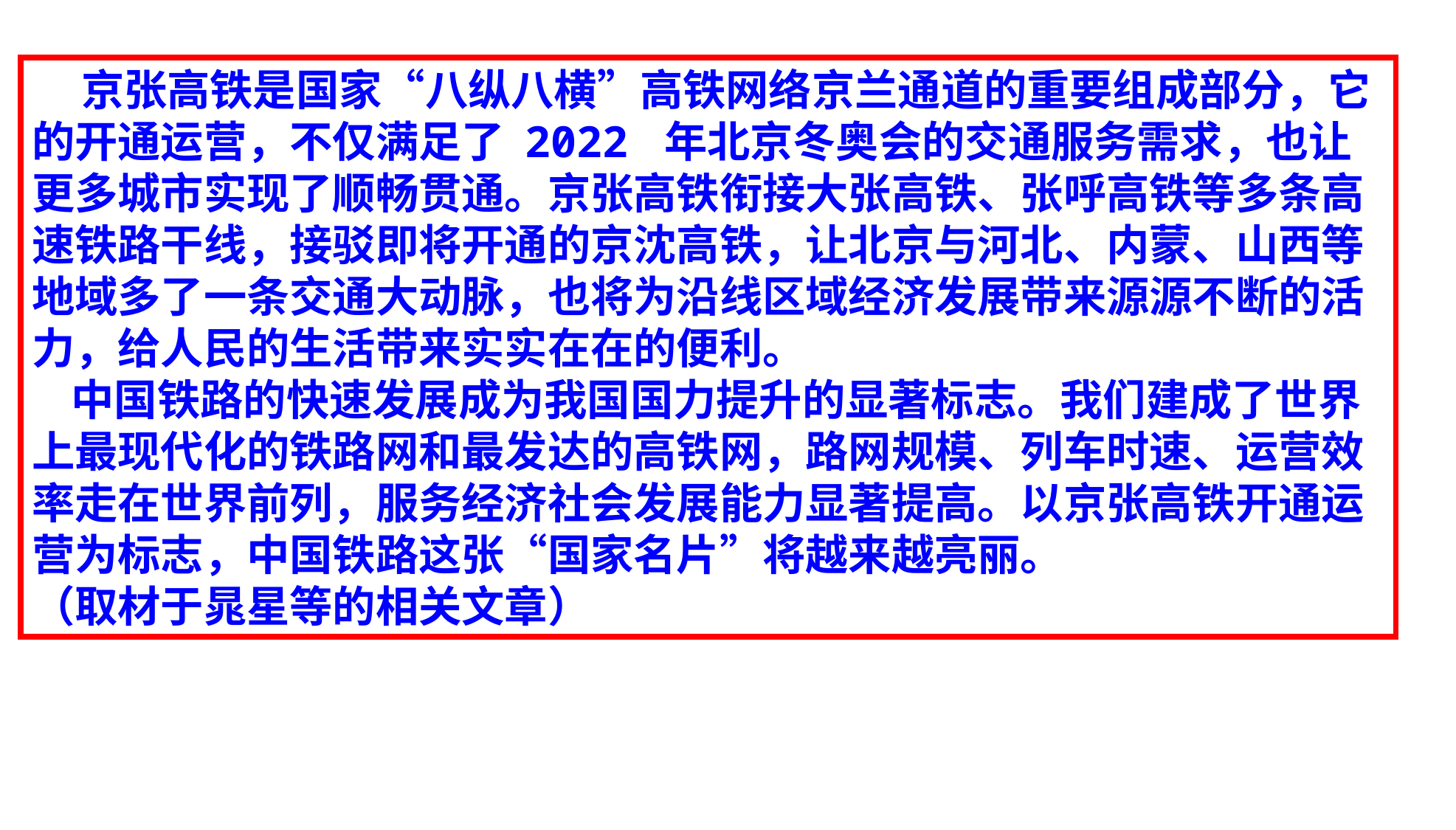

京张高铁是国家“八纵八横”高铁网络京兰通道的重要组成部分，它的开通运营，不仅满足了 2022 年北京冬奥会的交通服务需求，也让更多城市实现了顺畅贯通。京张高铁衔接大张高铁、张呼高铁等多条高速铁路干线，接驳即将开通的京沈高铁，让北京与河北、内蒙、山西等地域多了一条交通大动脉，也将为沿线区域经济发展带来源源不断的活力，给人民的生活带来实实在在的便利。
   中国铁路的快速发展成为我国国力提升的显著标志。我们建成了世界上最现代化的铁路网和最发达的高铁网，路网规模、列车时速、运营效率走在世界前列，服务经济社会发展能力显著提高。以京张高铁开通运营为标志，中国铁路这张“国家名片”将越来越亮丽。
（取材于晁星等的相关文章）